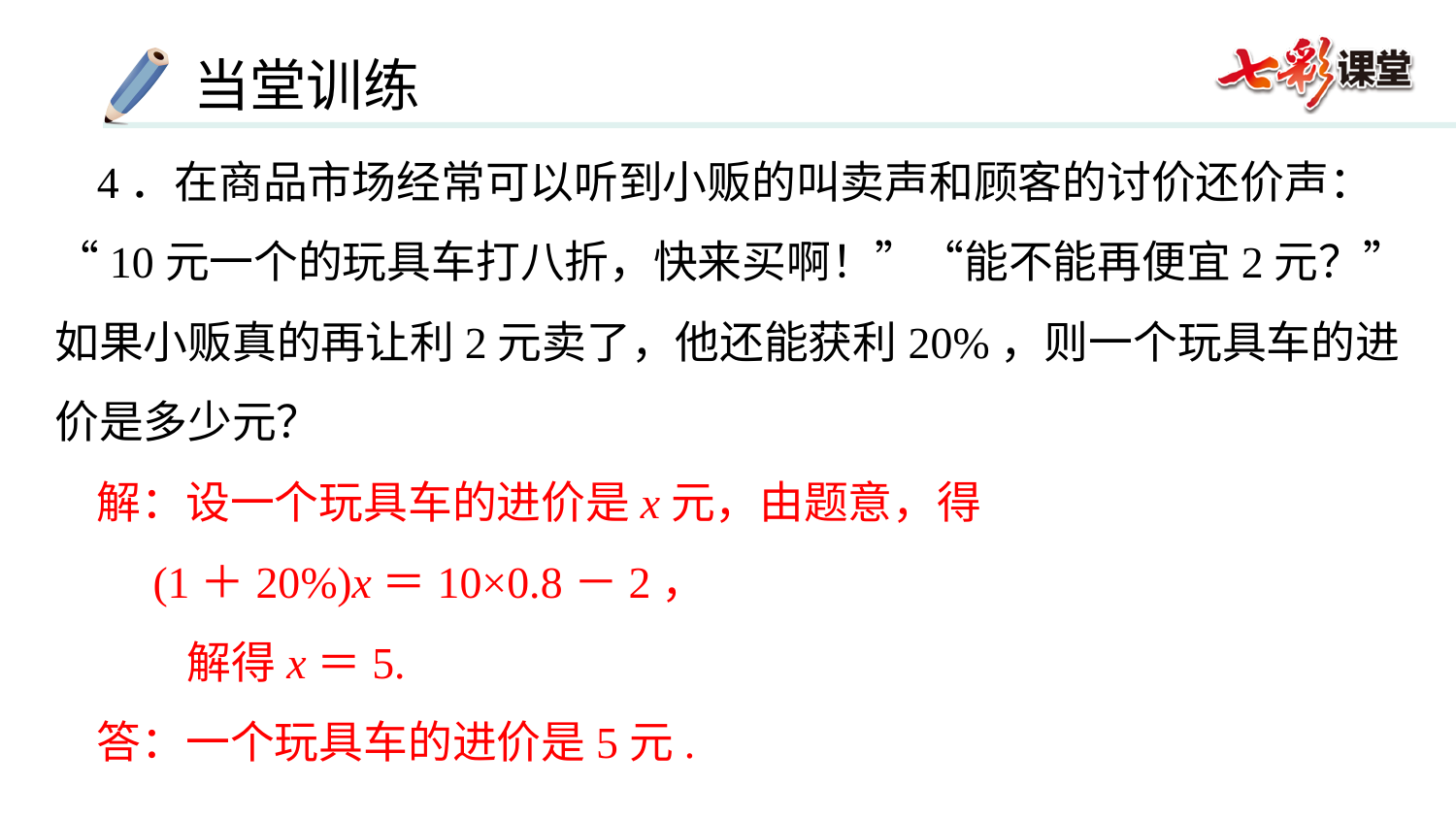

4．在商品市场经常可以听到小贩的叫卖声和顾客的讨价还价声：“10元一个的玩具车打八折，快来买啊！”“能不能再便宜2元？”如果小贩真的再让利2元卖了，他还能获利20%，则一个玩具车的进价是多少元？
解：设一个玩具车的进价是x元，由题意，得
     (1＋20%)x＝10×0.8－2，
        解得x＝5.
答：一个玩具车的进价是5元.